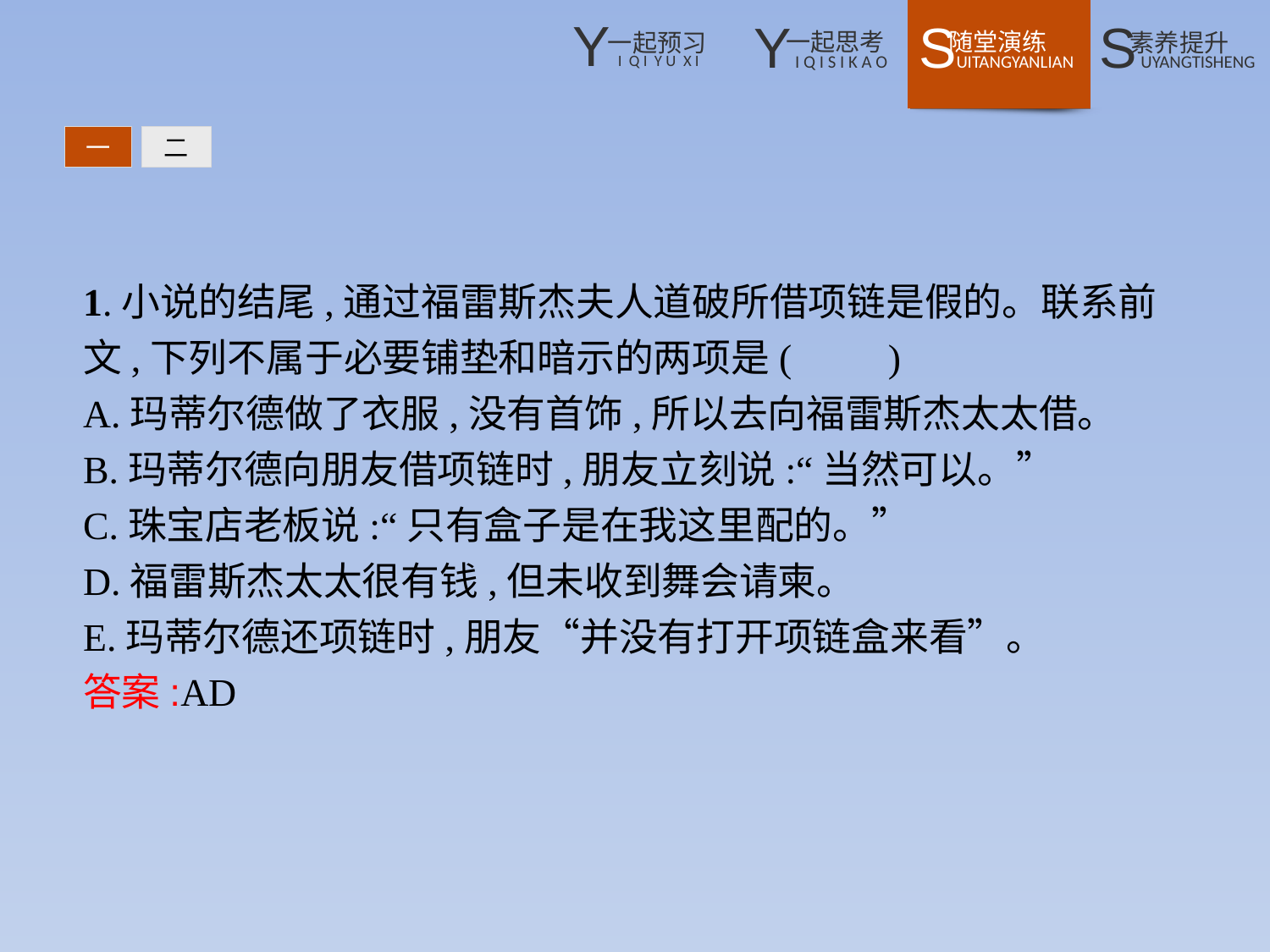

一
二
1.小说的结尾,通过福雷斯杰夫人道破所借项链是假的。联系前文,下列不属于必要铺垫和暗示的两项是(　　)
A.玛蒂尔德做了衣服,没有首饰,所以去向福雷斯杰太太借。
B.玛蒂尔德向朋友借项链时,朋友立刻说:“当然可以。”
C.珠宝店老板说:“只有盒子是在我这里配的。”
D.福雷斯杰太太很有钱,但未收到舞会请柬。
E.玛蒂尔德还项链时,朋友“并没有打开项链盒来看”。
答案:AD